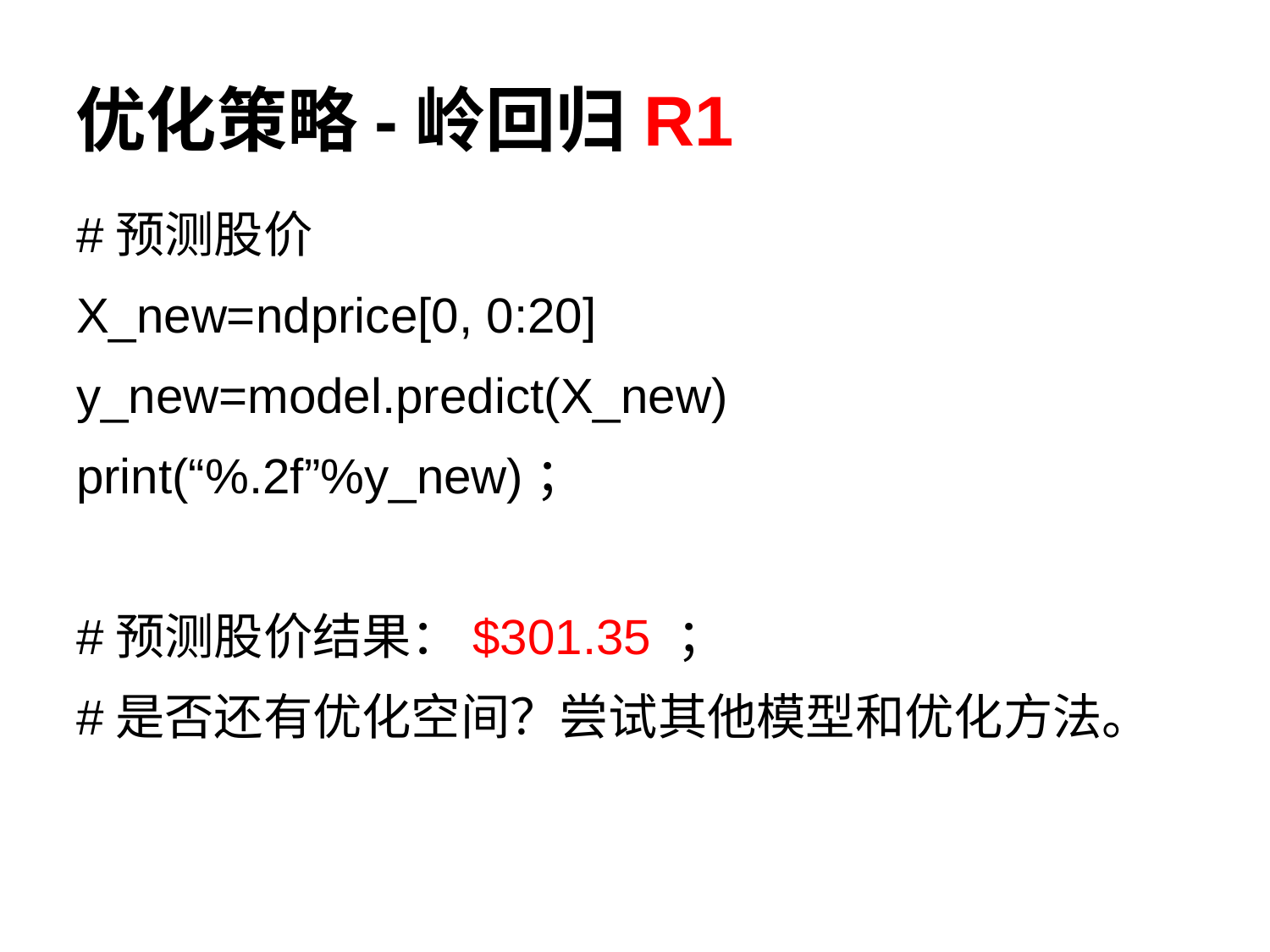

# 优化策略-岭回归R1
#预测股价
X_new=ndprice[0, 0:20]
y_new=model.predict(X_new)
print(“%.2f”%y_new)；

#预测股价结果：$301.35 ；
#是否还有优化空间？尝试其他模型和优化方法。